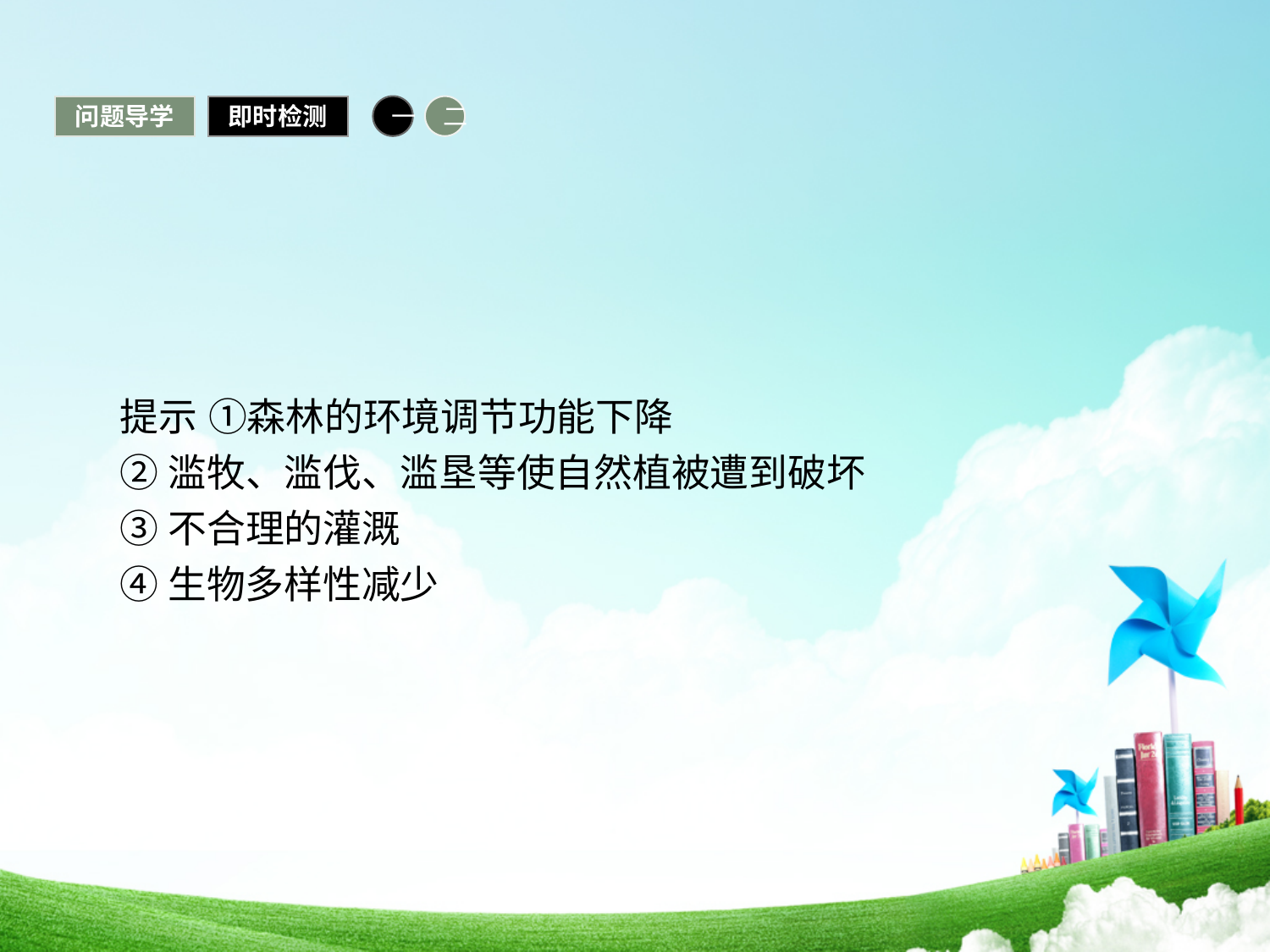

问题导学
即时检测
一
二
提示 ①森林的环境调节功能下降
②滥牧、滥伐、滥垦等使自然植被遭到破坏
③不合理的灌溉
④生物多样性减少